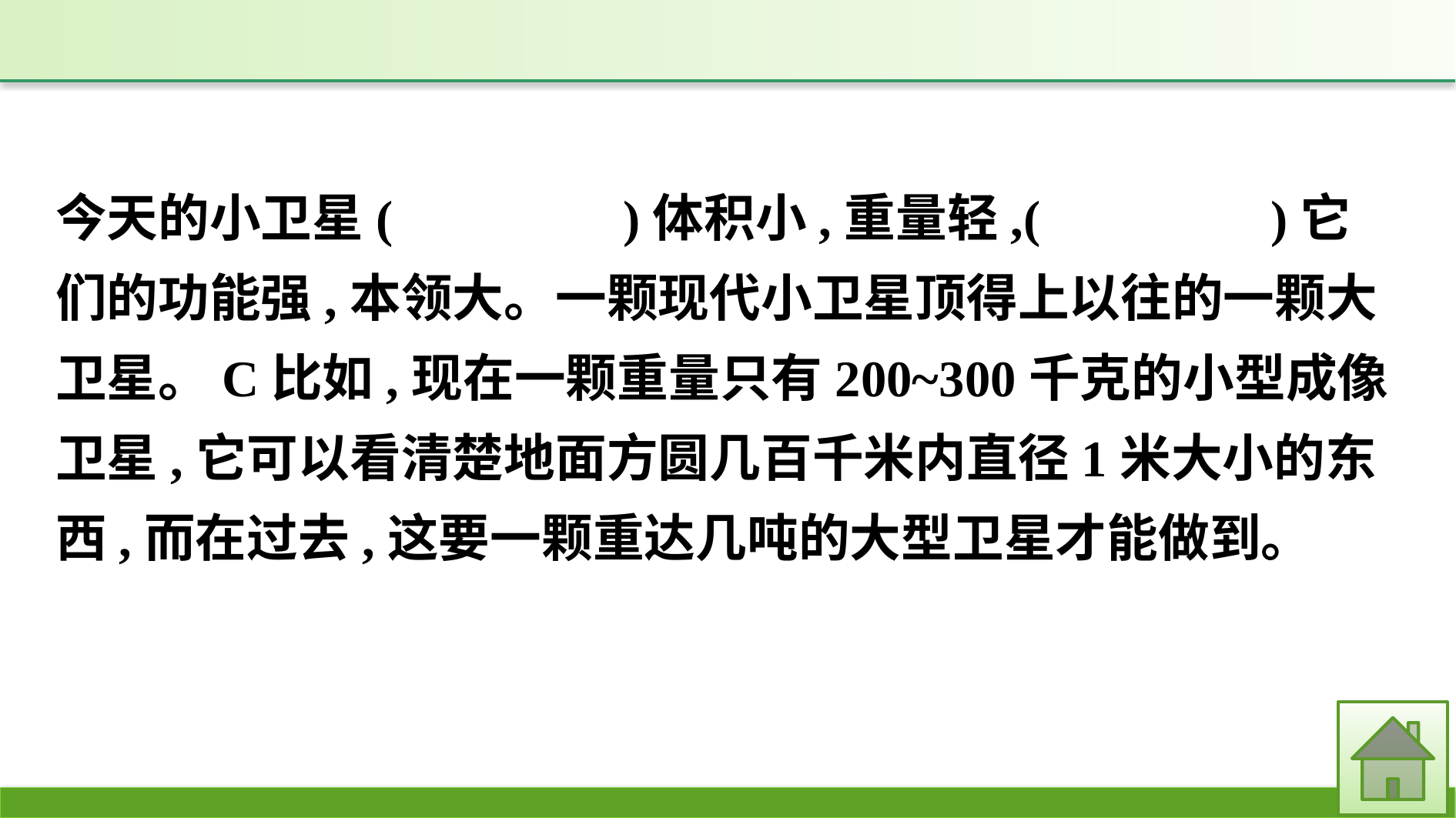

今天的小卫星(　　　　)体积小,重量轻,(　　　　)它们的功能强,本领大。一颗现代小卫星顶得上以往的一颗大卫星。C比如,现在一颗重量只有200~300千克的小型成像卫星,它可以看清楚地面方圆几百千米内直径1米大小的东西,而在过去,这要一颗重达几吨的大型卫星才能做到。